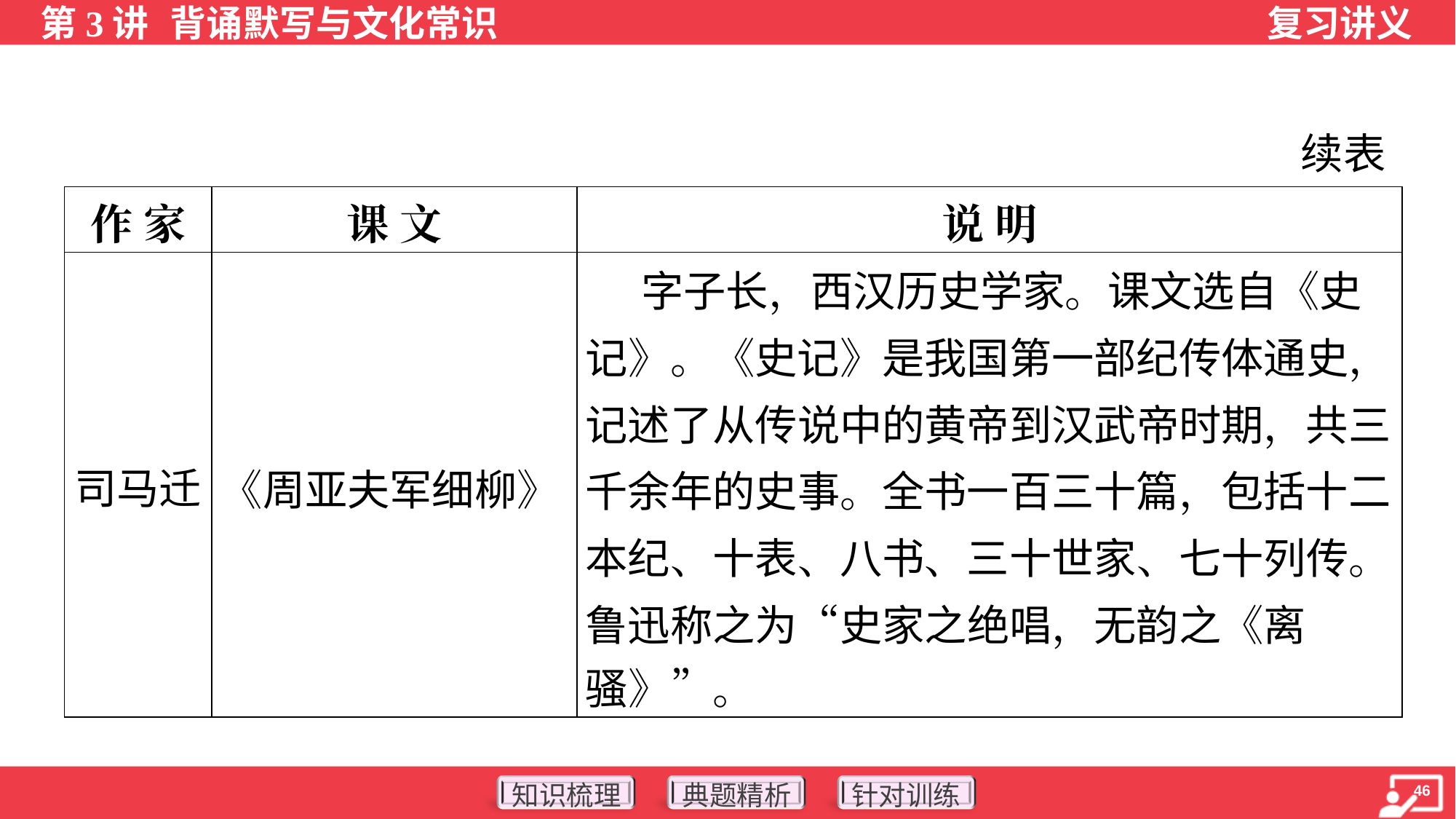

续表
| 作 家 | 课 文 | 说 明 |
| --- | --- | --- |
| 司马迁 | 《周亚夫军细柳》 | 字子长，西汉历史学家。课文选自《史 记》。《史记》是我国第一部纪传体通史， 记述了从传说中的黄帝到汉武帝时期，共三 千余年的史事。全书一百三十篇，包括十二 本纪、十表、八书、三十世家、七十列传。 鲁迅称之为“史家之绝唱，无韵之《离 骚》”。 |